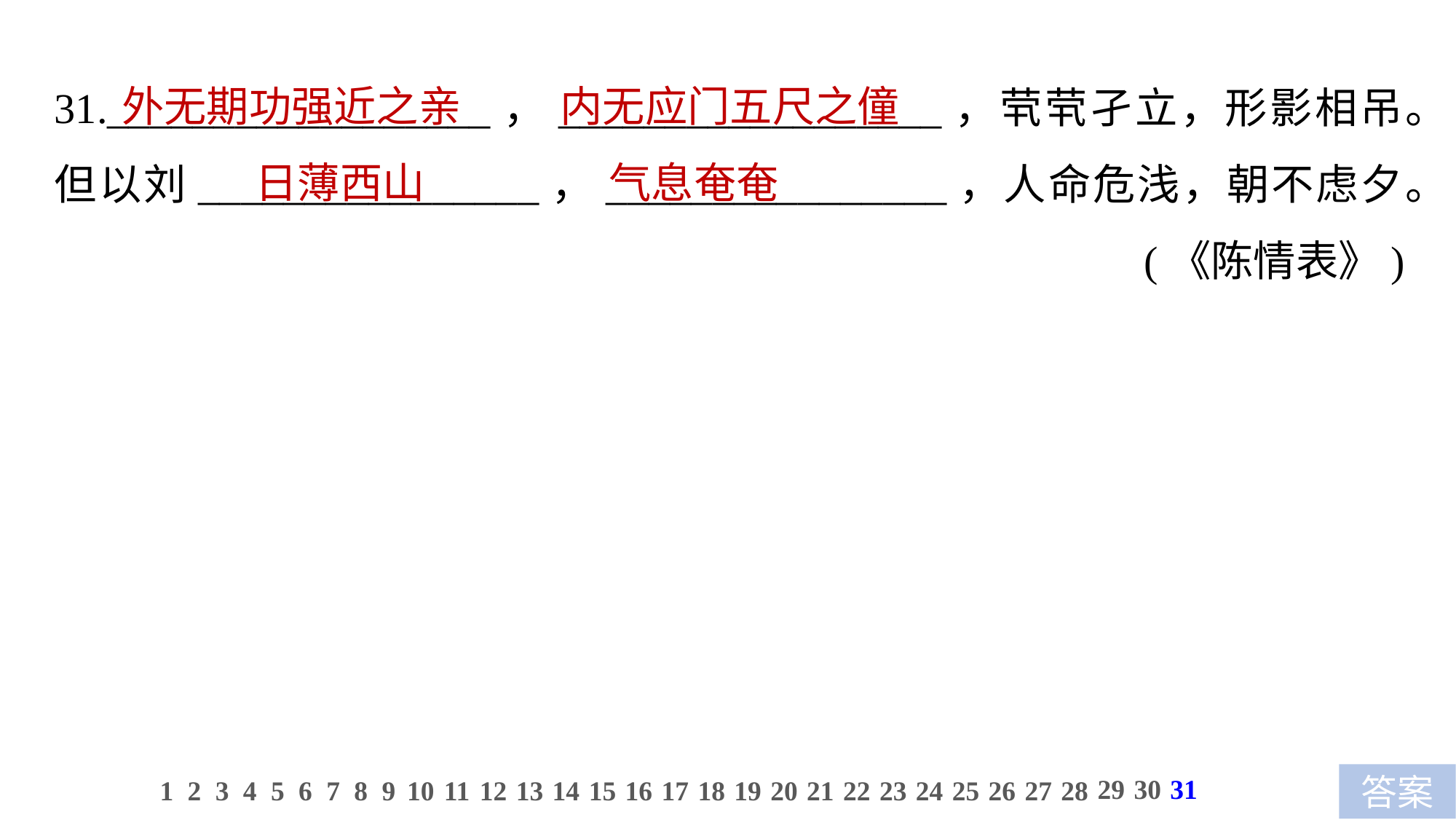

31.__________________，__________________，茕茕孑立，形影相吊。
但以刘________________，________________，人命危浅，朝不虑夕。
(《陈情表》)
外无期功强近之亲　      内无应门五尺之僮
             日薄西山　               气息奄奄
29
30
31
1
2
3
4
5
6
7
8
9
10
11
12
13
14
15
16
17
18
19
20
21
22
23
24
25
26
27
28
答案